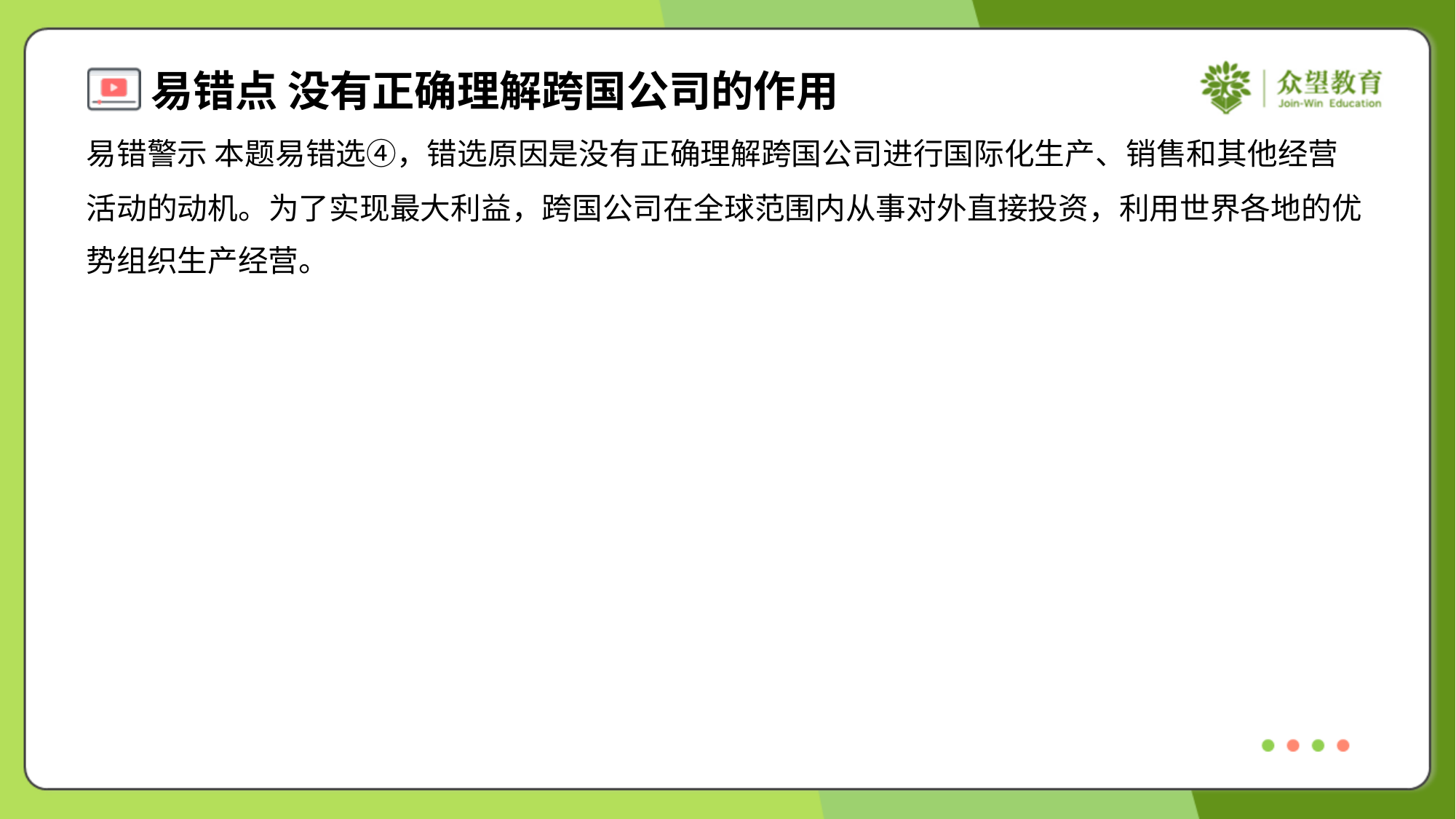

易错警示 本题易错选④，错选原因是没有正确理解跨国公司进行国际化生产、销售和其他经营
活动的动机。为了实现最大利益，跨国公司在全球范围内从事对外直接投资，利用世界各地的优
势组织生产经营。